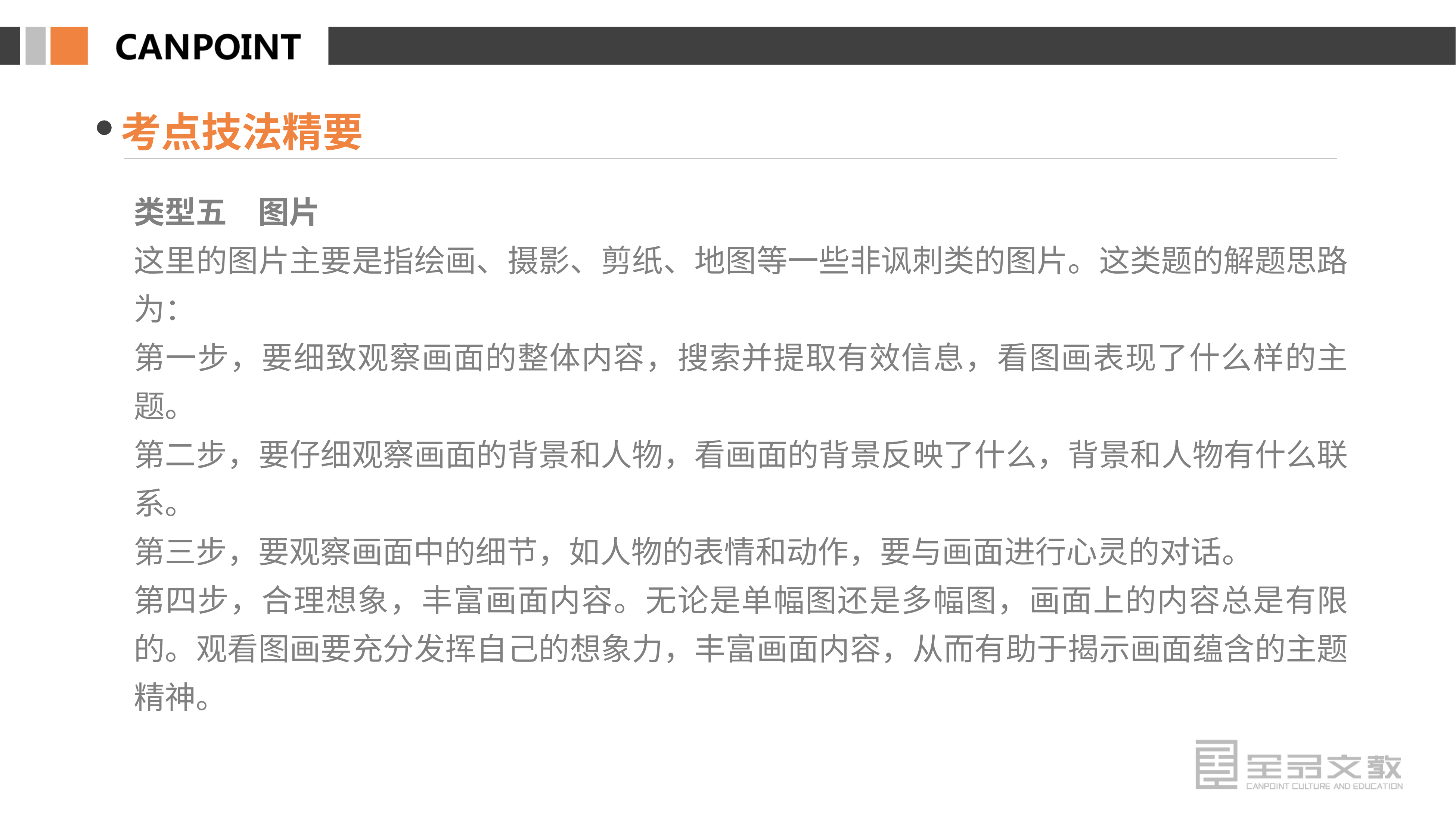

考点技法精要

类型五　图片
这里的图片主要是指绘画、摄影、剪纸、地图等一些非讽刺类的图片。这类题的解题思路为：
第一步，要细致观察画面的整体内容，搜索并提取有效信息，看图画表现了什么样的主题。
第二步，要仔细观察画面的背景和人物，看画面的背景反映了什么，背景和人物有什么联系。
第三步，要观察画面中的细节，如人物的表情和动作，要与画面进行心灵的对话。
第四步，合理想象，丰富画面内容。无论是单幅图还是多幅图，画面上的内容总是有限的。观看图画要充分发挥自己的想象力，丰富画面内容，从而有助于揭示画面蕴含的主题精神。